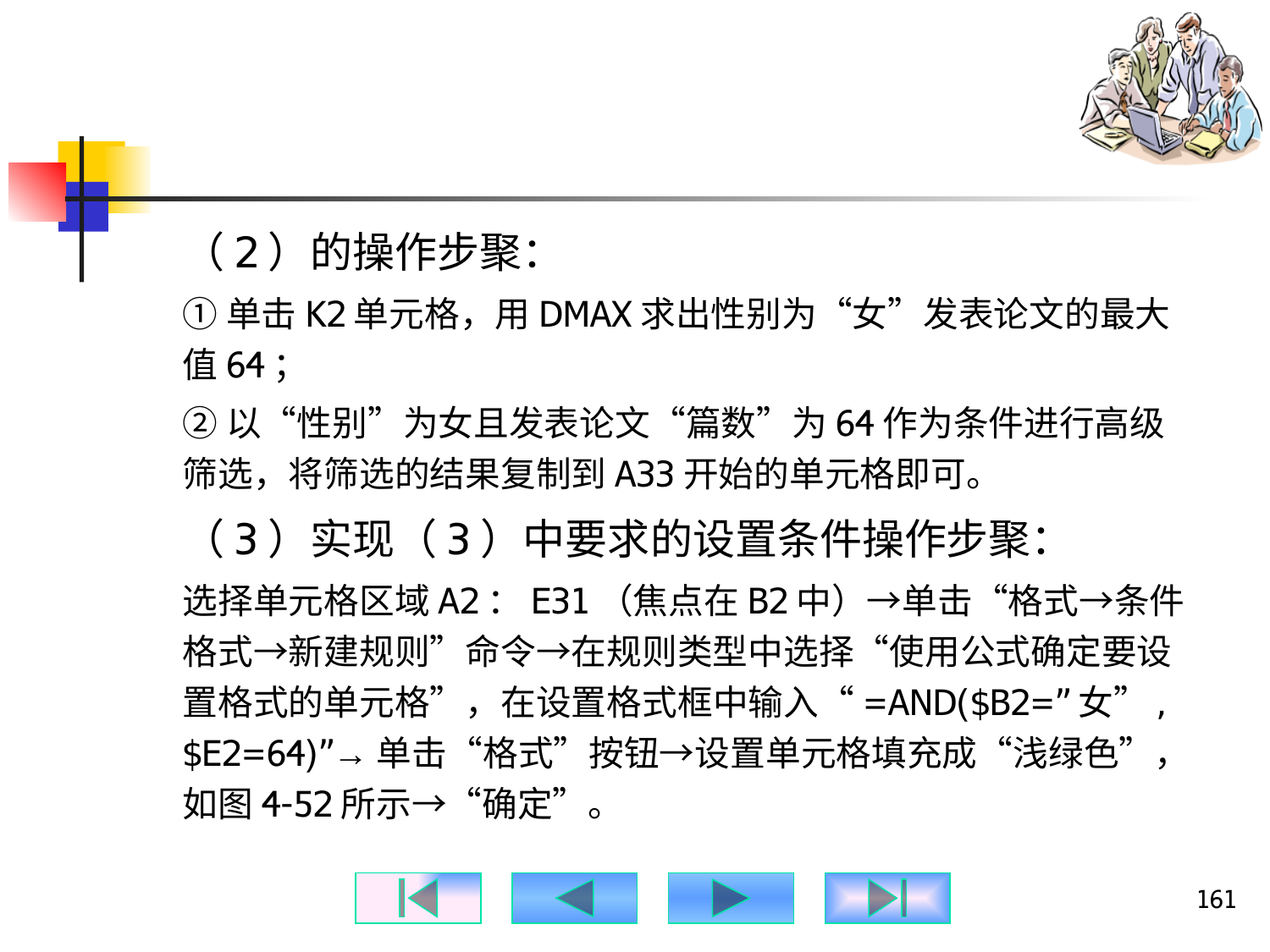

#
（2）的操作步聚：
①单击K2单元格，用DMAX求出性别为“女”发表论文的最大值64；
②以“性别”为女且发表论文“篇数”为64作为条件进行高级筛选，将筛选的结果复制到A33开始的单元格即可。
（3）实现（3）中要求的设置条件操作步聚：
选择单元格区域A2：E31（焦点在B2中）→单击“格式→条件格式→新建规则”命令→在规则类型中选择“使用公式确定要设置格式的单元格”，在设置格式框中输入“=AND($B2=”女”, $E2=64)”→单击“格式”按钮→设置单元格填充成“浅绿色”，如图4-52所示→“确定”。
161